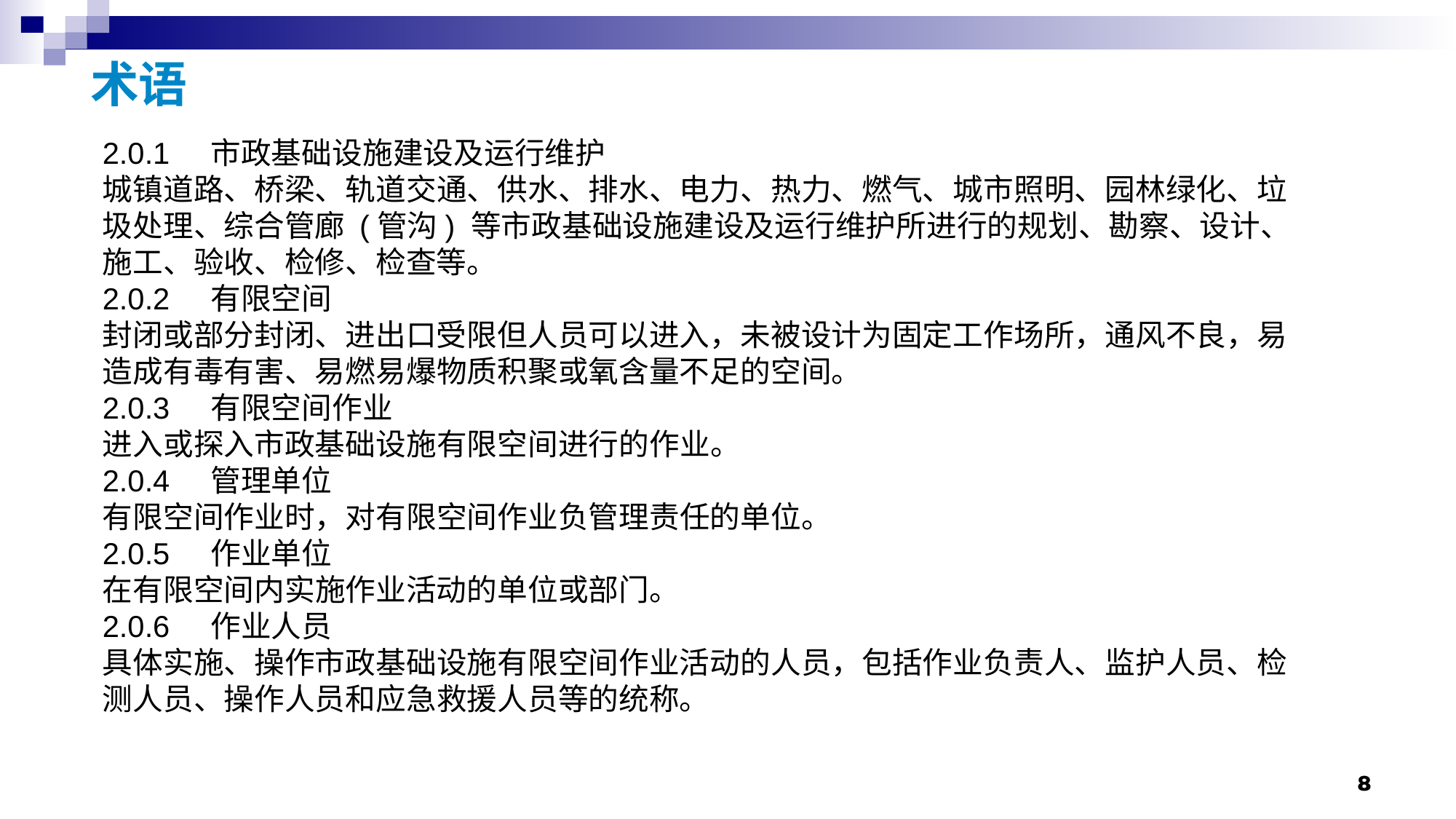

# 术语
2.0.1    市政基础设施建设及运行维护
城镇道路、桥梁、轨道交通、供水、排水、电力、热力、燃气、城市照明、园林绿化、垃圾处理、综合管廊 (管沟) 等市政基础设施建设及运行维护所进行的规划、勘察、设计、施工、验收、检修、检查等。
2.0.2    有限空间
封闭或部分封闭、进出口受限但人员可以进入，未被设计为固定工作场所，通风不良，易造成有毒有害、易燃易爆物质积聚或氧含量不足的空间。
2.0.3    有限空间作业
进入或探入市政基础设施有限空间进行的作业。
2.0.4    管理单位
有限空间作业时，对有限空间作业负管理责任的单位。
2.0.5    作业单位
在有限空间内实施作业活动的单位或部门。
2.0.6    作业人员
具体实施、操作市政基础设施有限空间作业活动的人员，包括作业负责人、监护人员、检测人员、操作人员和应急救援人员等的统称。
8